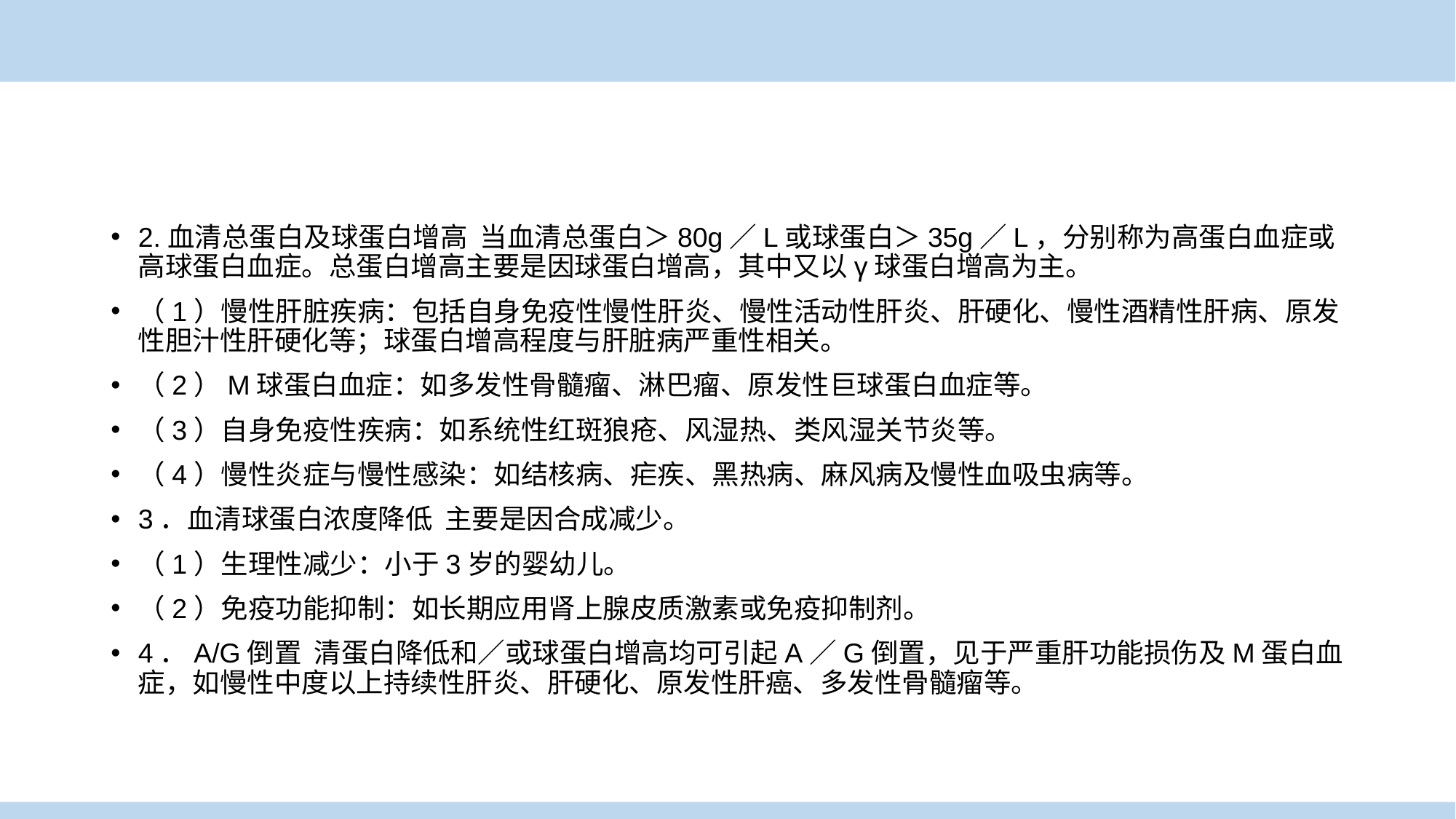

2.血清总蛋白及球蛋白增高  当血清总蛋白＞80g／L或球蛋白＞35g／L，分别称为高蛋白血症或高球蛋白血症。总蛋白增高主要是因球蛋白增高，其中又以γ球蛋白增高为主。
（1）慢性肝脏疾病：包括自身免疫性慢性肝炎、慢性活动性肝炎、肝硬化、慢性酒精性肝病、原发性胆汁性肝硬化等；球蛋白增高程度与肝脏病严重性相关。
（2）M球蛋白血症：如多发性骨髓瘤、淋巴瘤、原发性巨球蛋白血症等。
（3）自身免疫性疾病：如系统性红斑狼疮、风湿热、类风湿关节炎等。
（4）慢性炎症与慢性感染：如结核病、疟疾、黑热病、麻风病及慢性血吸虫病等。
3．血清球蛋白浓度降低  主要是因合成减少。
（1）生理性减少：小于3岁的婴幼儿。
（2）免疫功能抑制：如长期应用肾上腺皮质激素或免疫抑制剂。
4．A/G倒置  清蛋白降低和／或球蛋白增高均可引起A／G倒置，见于严重肝功能损伤及M蛋白血症，如慢性中度以上持续性肝炎、肝硬化、原发性肝癌、多发性骨髓瘤等。